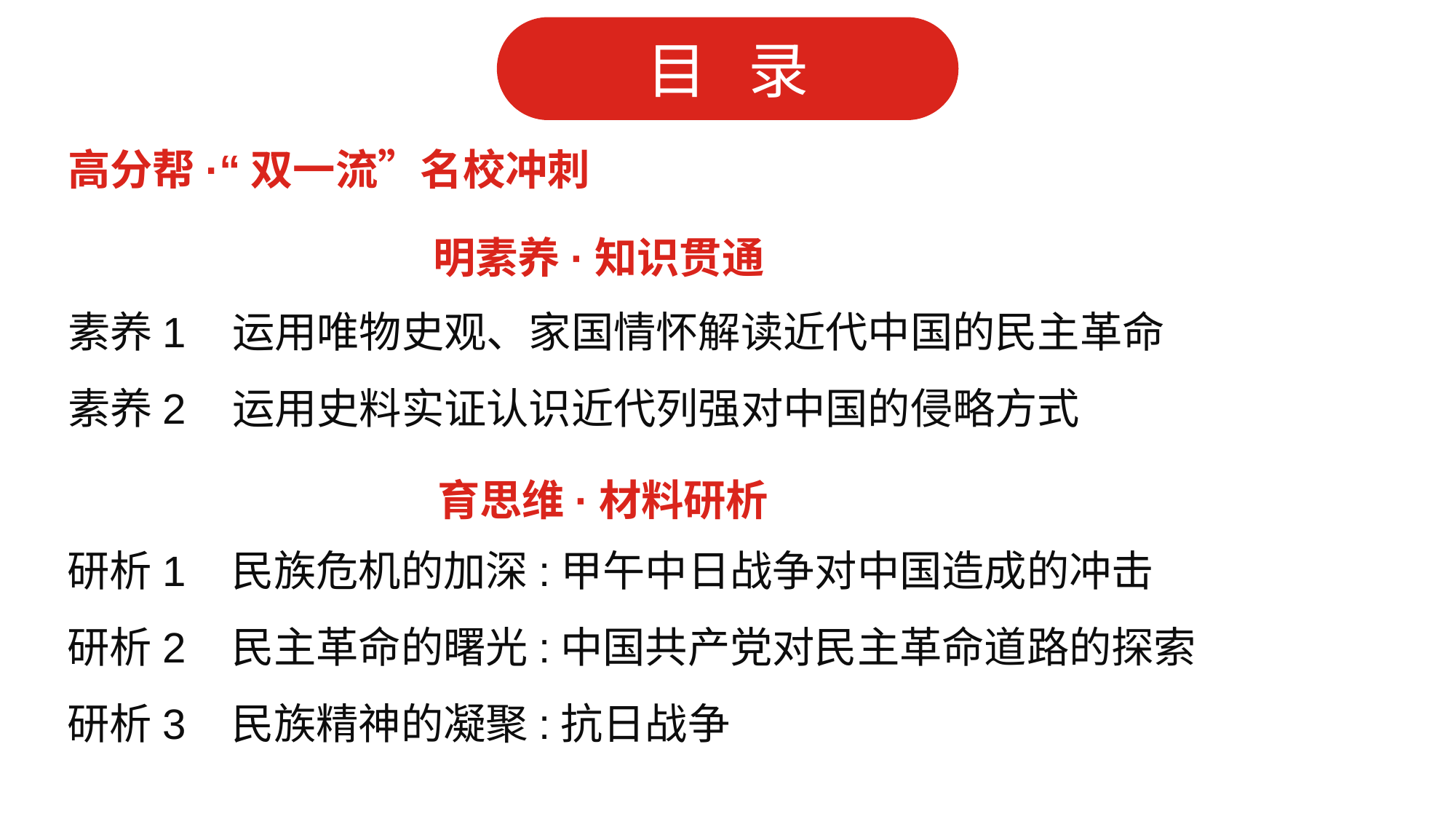

高分帮·“双一流”名校冲刺
明素养·知识贯通
素养1   运用唯物史观、家国情怀解读近代中国的民主革命
素养2   运用史料实证认识近代列强对中国的侵略方式
育思维·材料研析
研析1   民族危机的加深:甲午中日战争对中国造成的冲击
研析2   民主革命的曙光:中国共产党对民主革命道路的探索
研析3   民族精神的凝聚:抗日战争